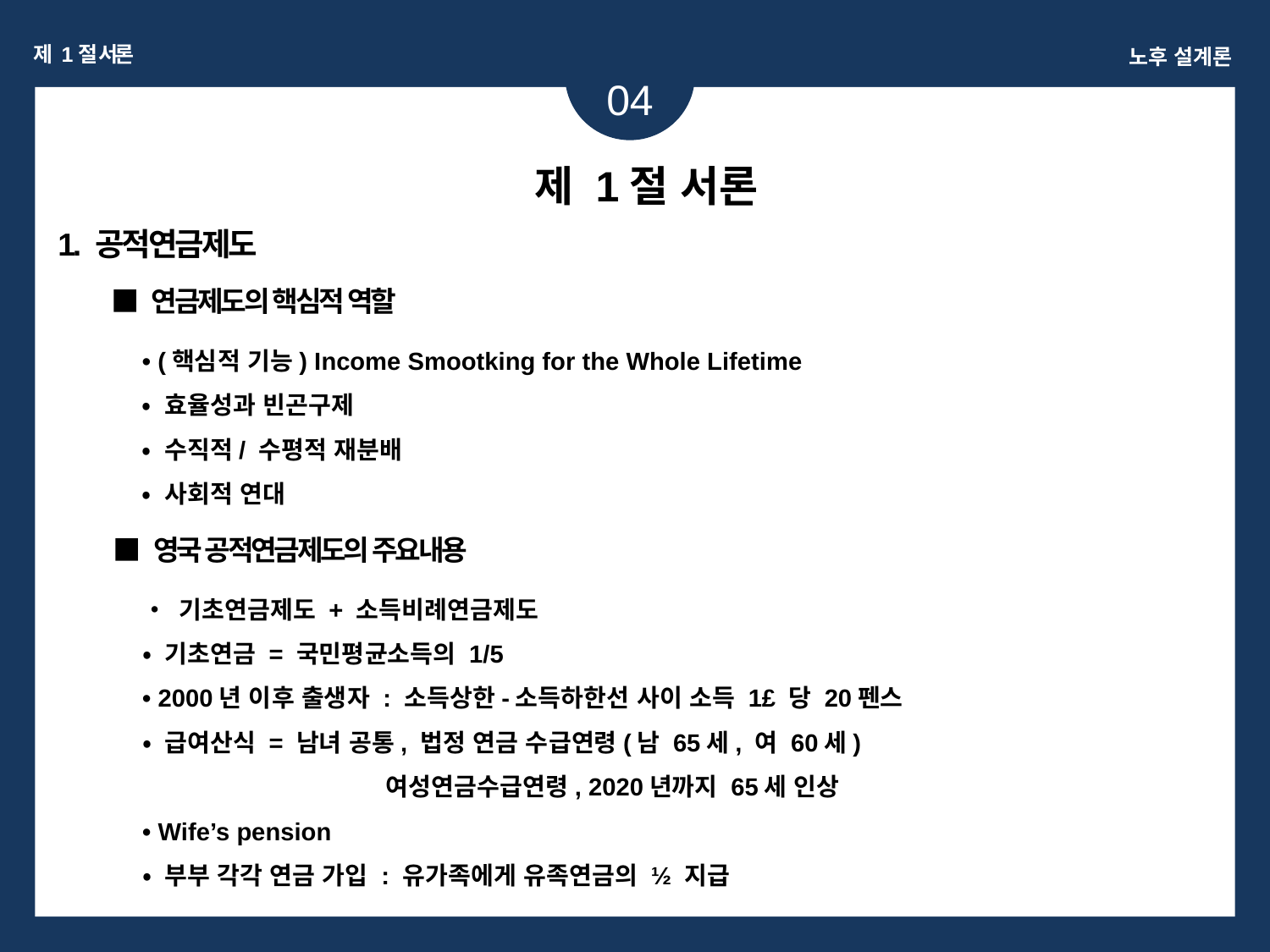

제 1절 서론
노후 설계론
04

제 1절 서론
1. 공적연금제도
 ■ 연금제도의 핵심적 역할
• (핵심적 기능) Income Smootking for the Whole Lifetime
• 효율성과 빈곤구제
• 수직적/ 수평적 재분배
• 사회적 연대
 ■ 영국 공적연금제도의 주요내용
• 기초연금제도 + 소득비례연금제도
• 기초연금 = 국민평균소득의 1/5
• 2000년 이후 출생자 : 소득상한-소득하한선 사이 소득 1£ 당 20펜스
• 급여산식 = 남녀 공통, 법정 연금 수급연령(남 65세, 여 60세)
                                  여성연금수급연령, 2020년까지 65세 인상
• Wife’s pension
• 부부 각각 연금 가입 : 유가족에게 유족연금의 ½ 지급